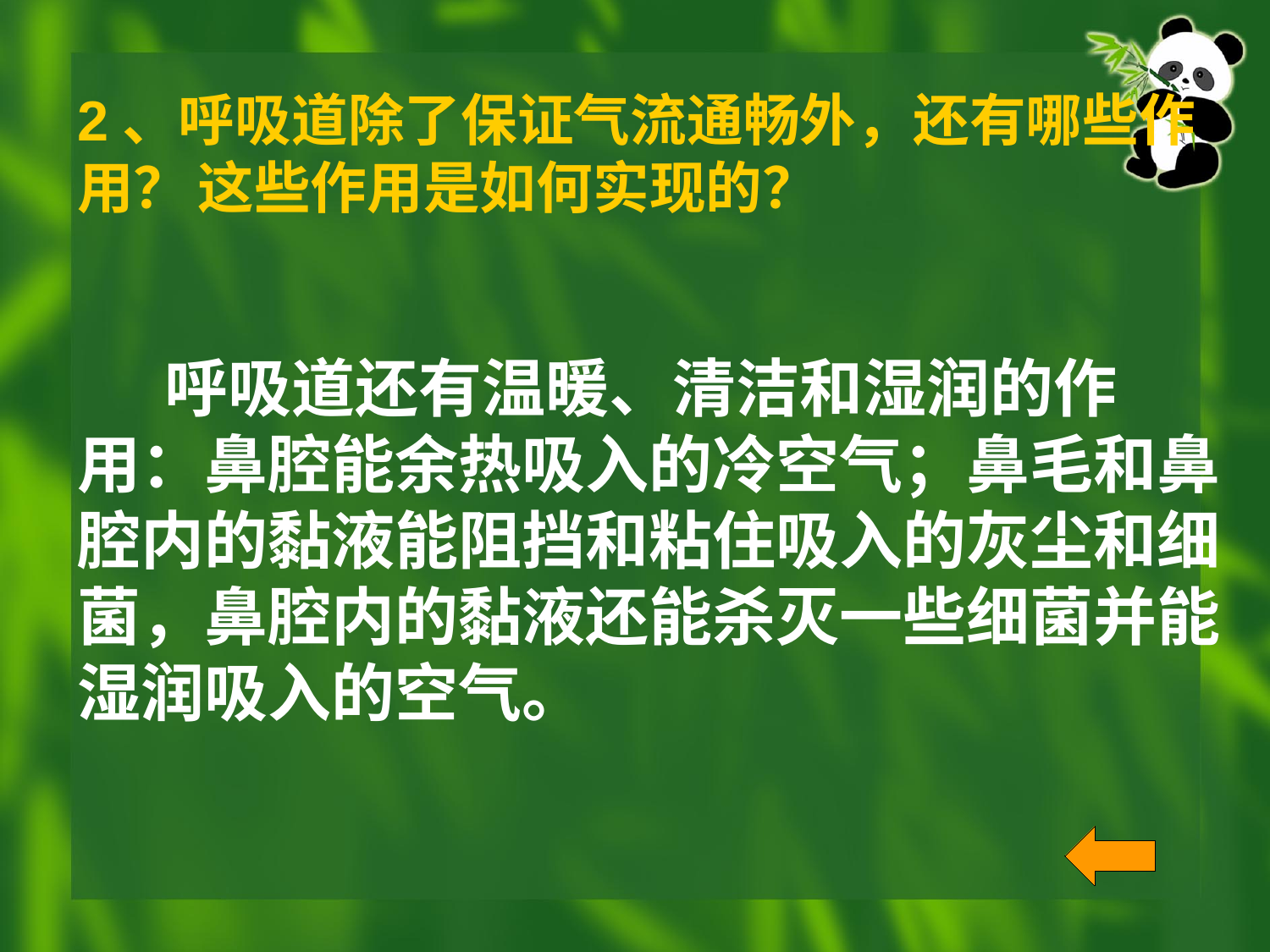

2、呼吸道除了保证气流通畅外，还有哪些作  用？ 这些作用是如何实现的？
     呼吸道还有温暖、清洁和湿润的作用：鼻腔能余热吸入的冷空气；鼻毛和鼻腔内的黏液能阻挡和粘住吸入的灰尘和细菌，鼻腔内的黏液还能杀灭一些细菌并能湿润吸入的空气。